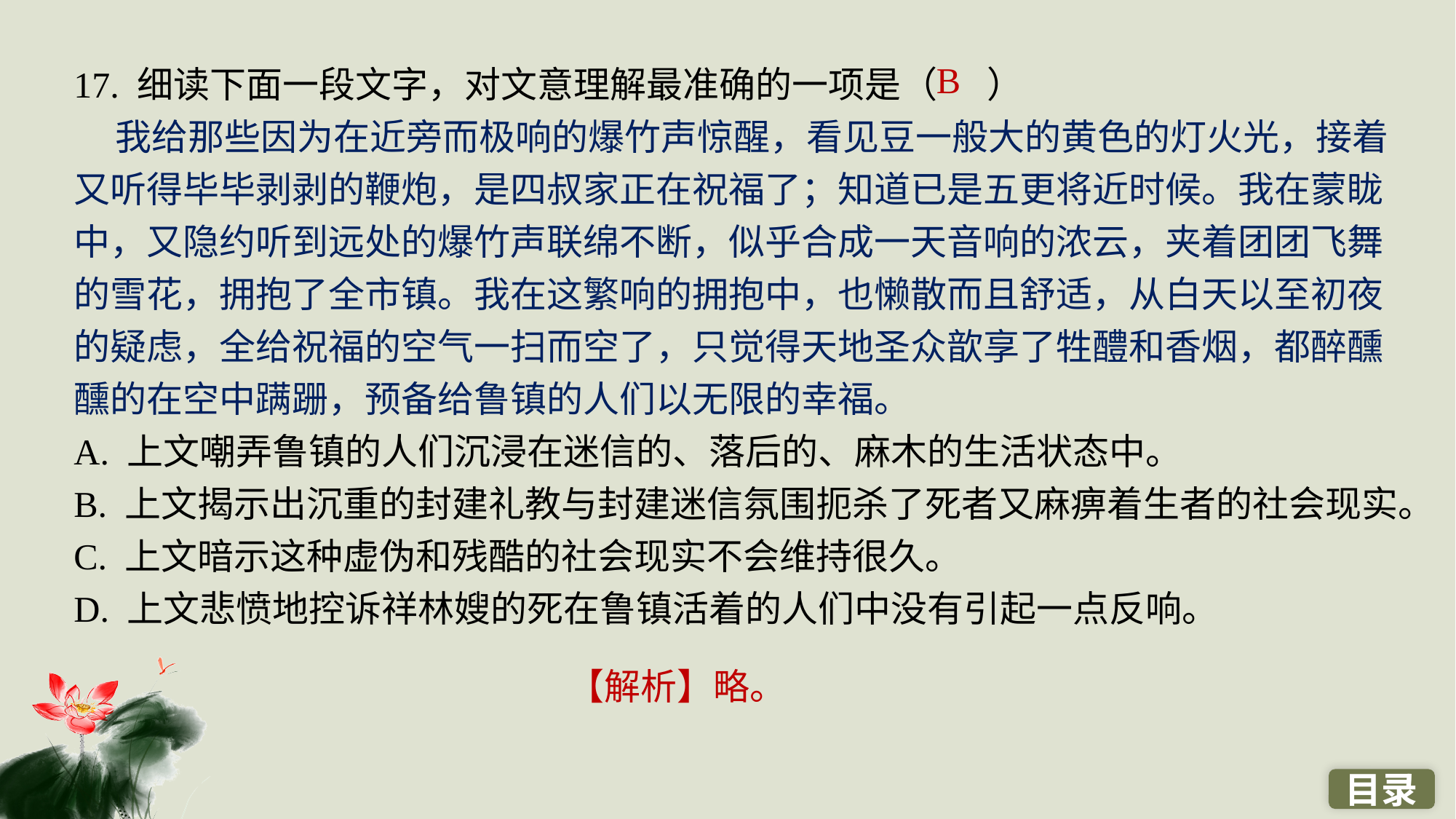

17. 细读下面一段文字，对文意理解最准确的一项是（      ）
    我给那些因为在近旁而极响的爆竹声惊醒，看见豆一般大的黄色的灯火光，接着又听得毕毕剥剥的鞭炮，是四叔家正在祝福了；知道已是五更将近时候。我在蒙眬中，又隐约听到远处的爆竹声联绵不断，似乎合成一天音响的浓云，夹着团团飞舞的雪花，拥抱了全市镇。我在这繁响的拥抱中，也懒散而且舒适，从白天以至初夜的疑虑，全给祝福的空气一扫而空了，只觉得天地圣众歆享了牲醴和香烟，都醉醺醺的在空中蹒跚，预备给鲁镇的人们以无限的幸福。
A. 上文嘲弄鲁镇的人们沉浸在迷信的、落后的、麻木的生活状态中。
B. 上文揭示出沉重的封建礼教与封建迷信氛围扼杀了死者又麻痹着生者的社会现实。
C. 上文暗示这种虚伪和残酷的社会现实不会维持很久。
D. 上文悲愤地控诉祥林嫂的死在鲁镇活着的人们中没有引起一点反响。
B
【解析】略。